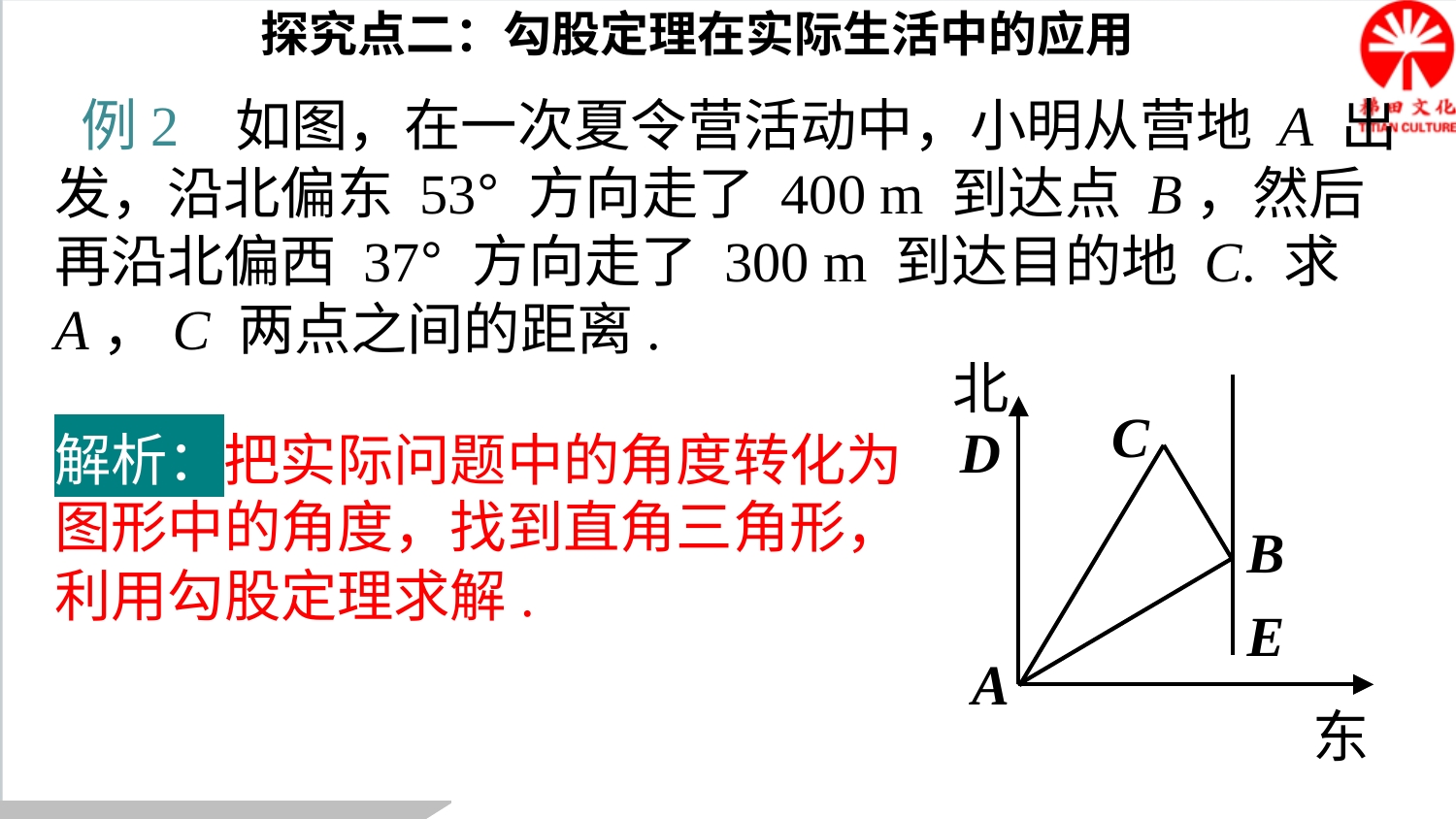

探究点二：勾股定理在实际生活中的应用
 例2   如图，在一次夏令营活动中，小明从营地 A 出发，沿北偏东 53° 方向走了 400 m 到达点 B，然后再沿北偏西 37° 方向走了 300 m 到达目的地 C. 求 A，C 两点之间的距离.
北
C
D
B
E
A
东
解析：把实际问题中的角度转化为图形中的角度，找到直角三角形，利用勾股定理求解.